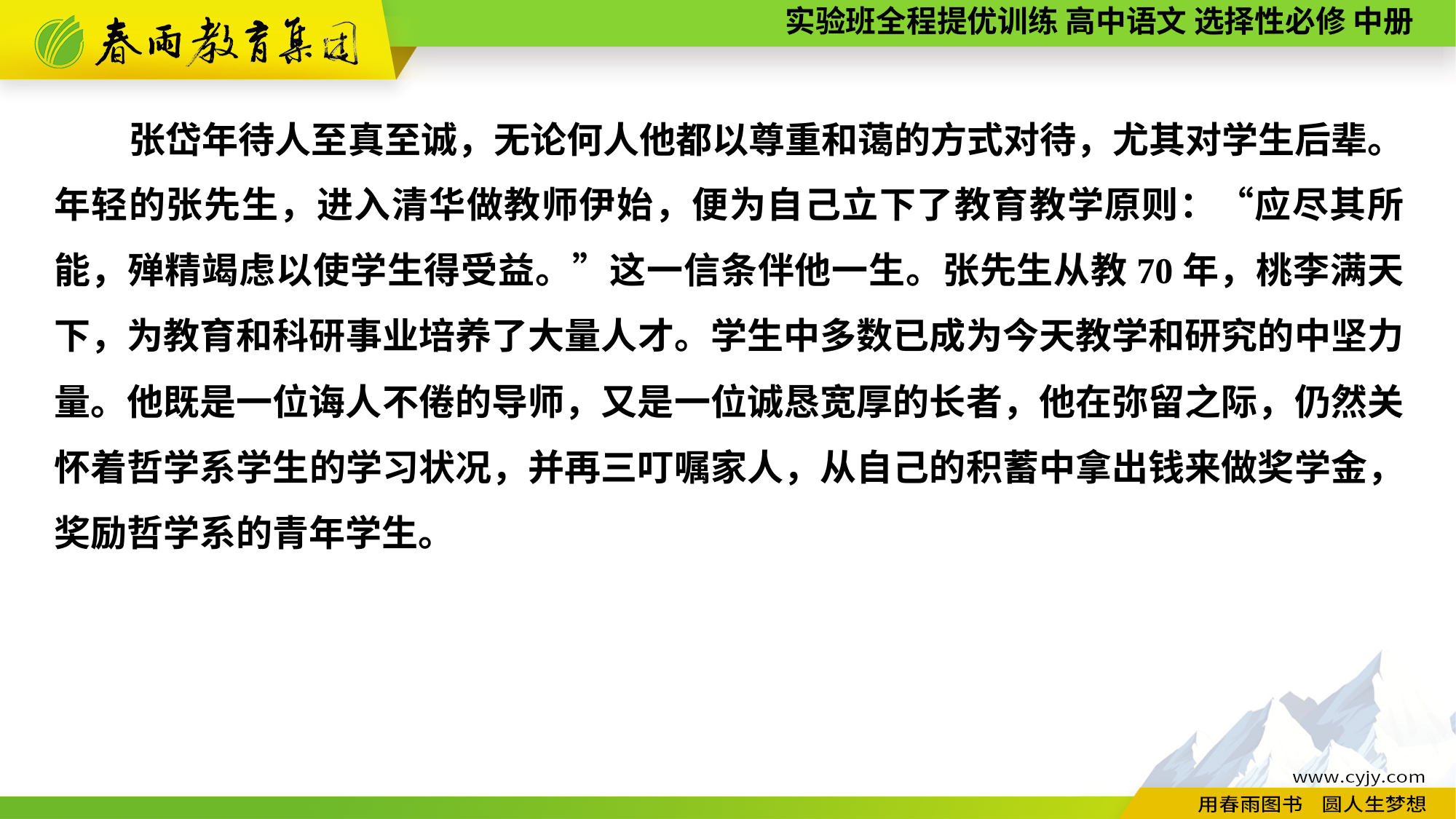

张岱年待人至真至诚，无论何人他都以尊重和蔼的方式对待，尤其对学生后辈。年轻的张先生，进入清华做教师伊始，便为自己立下了教育教学原则：“应尽其所能，殚精竭虑以使学生得受益。”这一信条伴他一生。张先生从教70年，桃李满天下，为教育和科研事业培养了大量人才。学生中多数已成为今天教学和研究的中坚力量。他既是一位诲人不倦的导师，又是一位诚恳宽厚的长者，他在弥留之际，仍然关怀着哲学系学生的学习状况，并再三叮嘱家人，从自己的积蓄中拿出钱来做奖学金，奖励哲学系的青年学生。